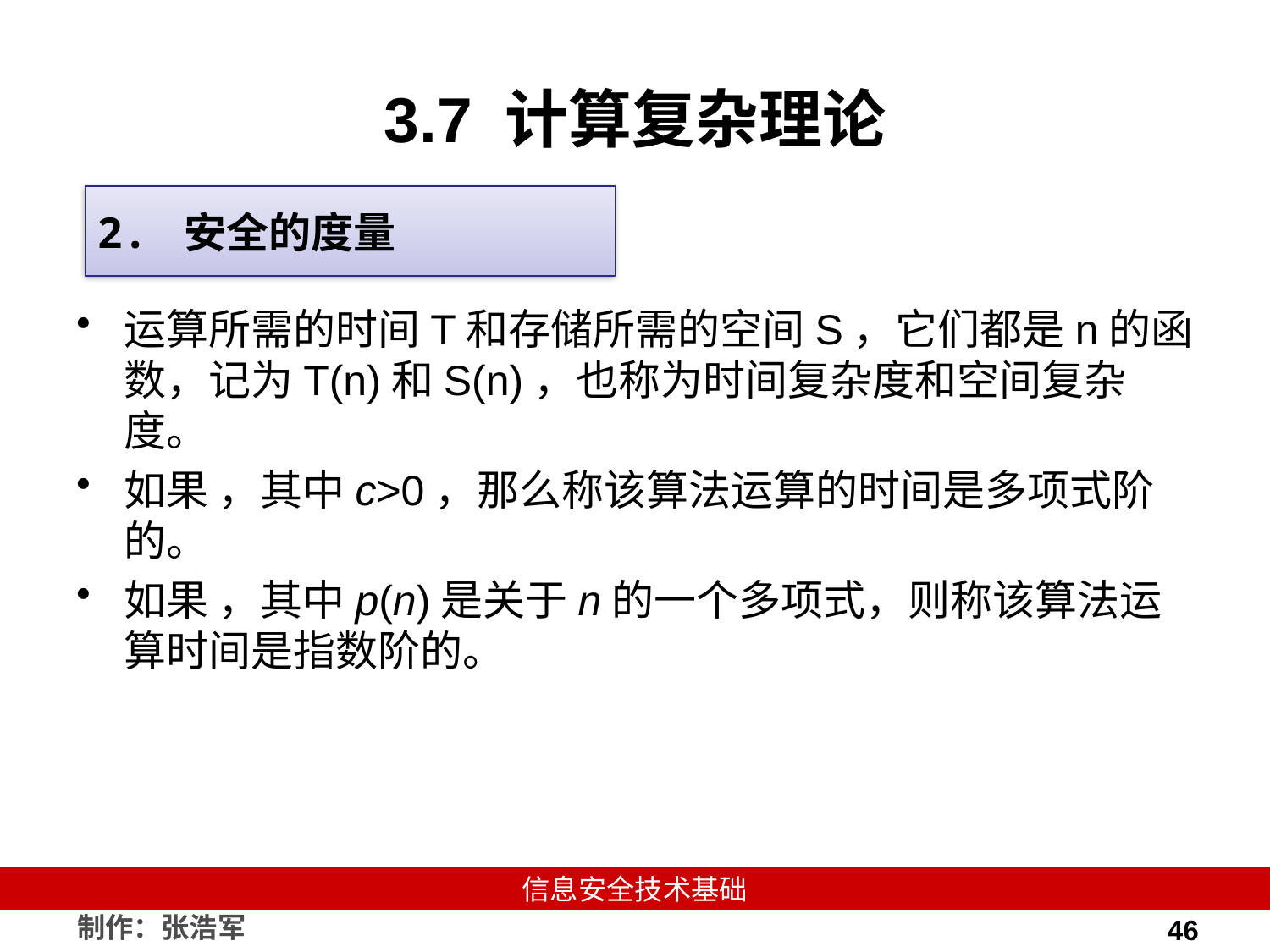

# 3.7 计算复杂理论
2. 安全的度量
运算所需的时间T和存储所需的空间S，它们都是n的函数，记为T(n)和S(n)，也称为时间复杂度和空间复杂度。
如果 ，其中c>0，那么称该算法运算的时间是多项式阶的。
如果 ，其中p(n)是关于n的一个多项式，则称该算法运算时间是指数阶的。
46